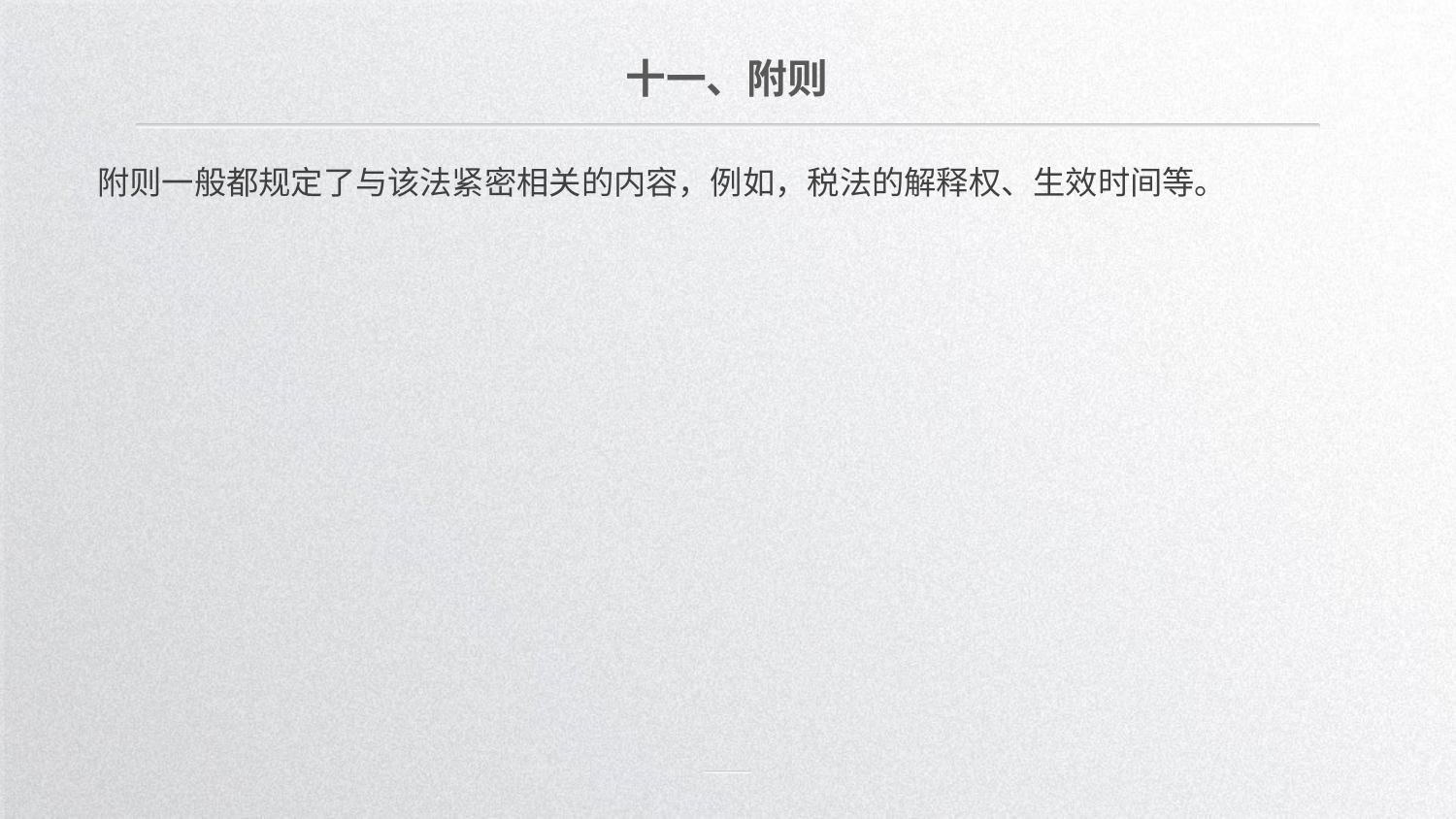

十一、附则
附则一般都规定了与该法紧密相关的内容，例如，税法的解释权、生效时间等。